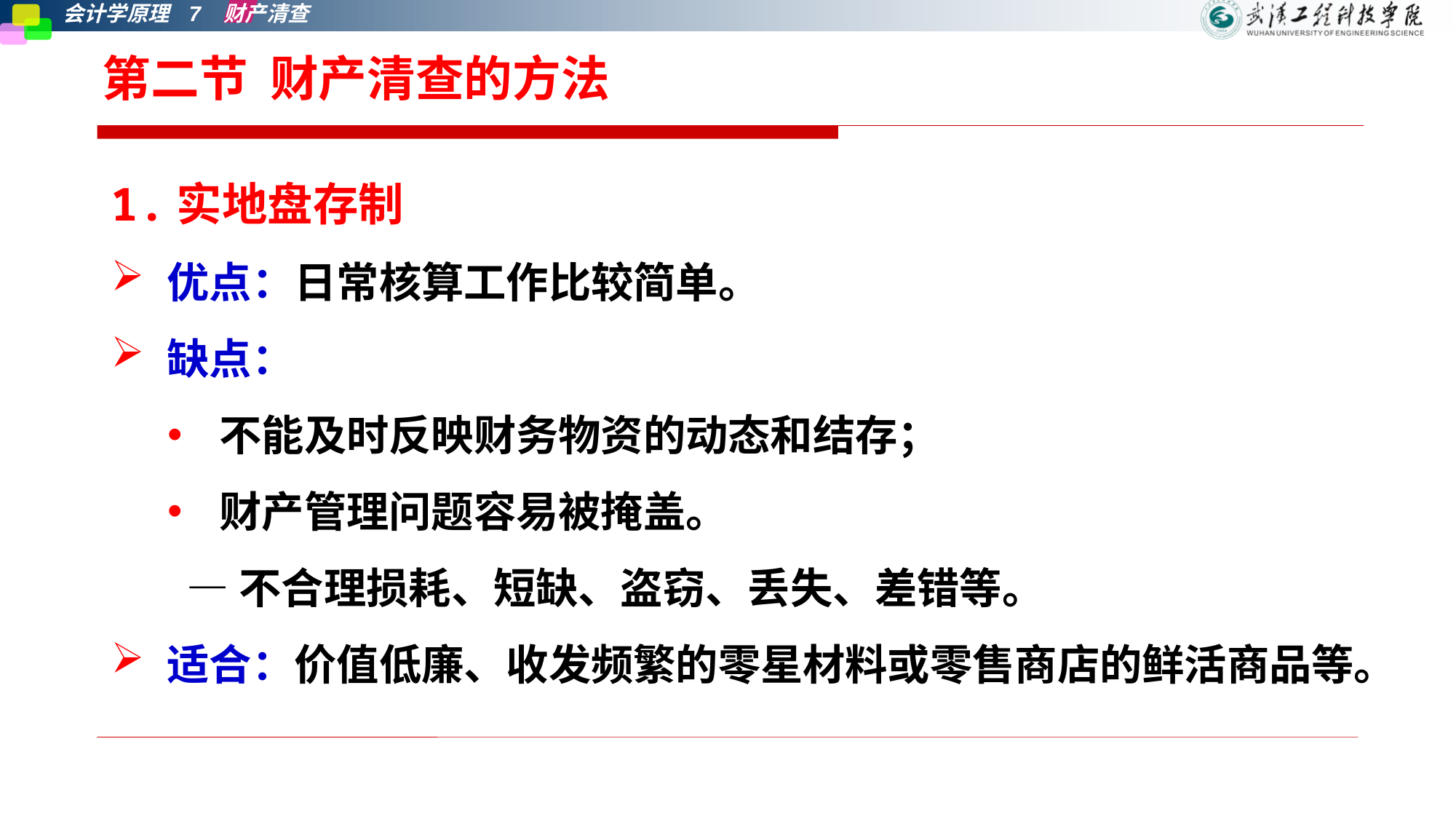

# 第二节  财产清查的方法
1.实地盘存制
优点：日常核算工作比较简单。
缺点：
不能及时反映财务物资的动态和结存；
财产管理问题容易被掩盖。
  —不合理损耗、短缺、盗窃、丢失、差错等。
适合：价值低廉、收发频繁的零星材料或零售商店的鲜活商品等。